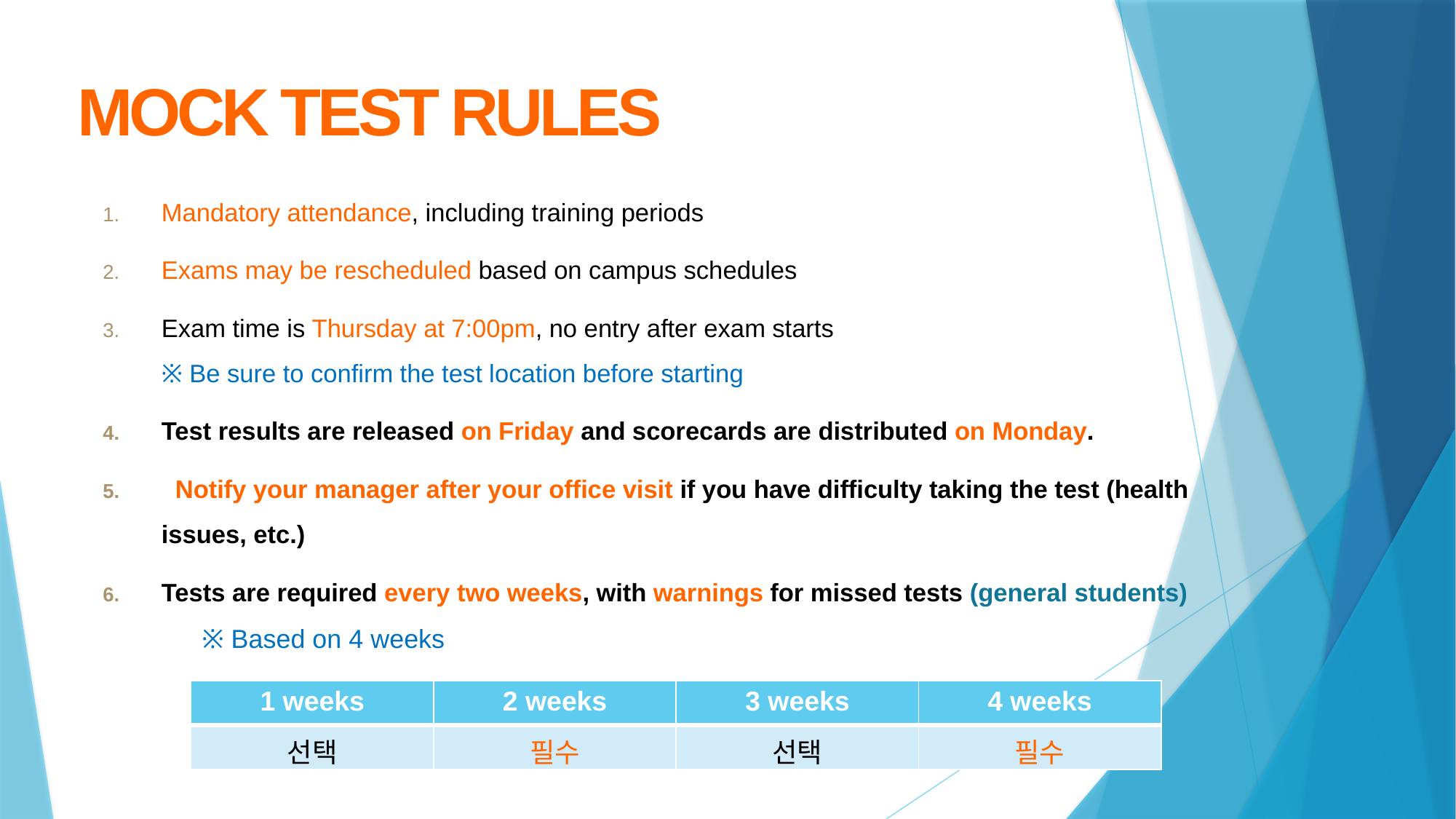

Mock Test rules
Mandatory attendance, including training periods
Exams may be rescheduled based on campus schedules
Exam time is Thursday at 7:00pm, no entry after exam starts
※ Be sure to confirm the test location before starting
Test results are released on Friday and scorecards are distributed on Monday.
  Notify your manager after your office visit if you have difficulty taking the test (health issues, etc.)
Tests are required every two weeks, with warnings for missed tests (general students)

※ Based on 4 weeks
| 1 weeks | 2 weeks | 3 weeks | 4 weeks |
| --- | --- | --- | --- |
| 선택 | 필수 | 선택 | 필수 |